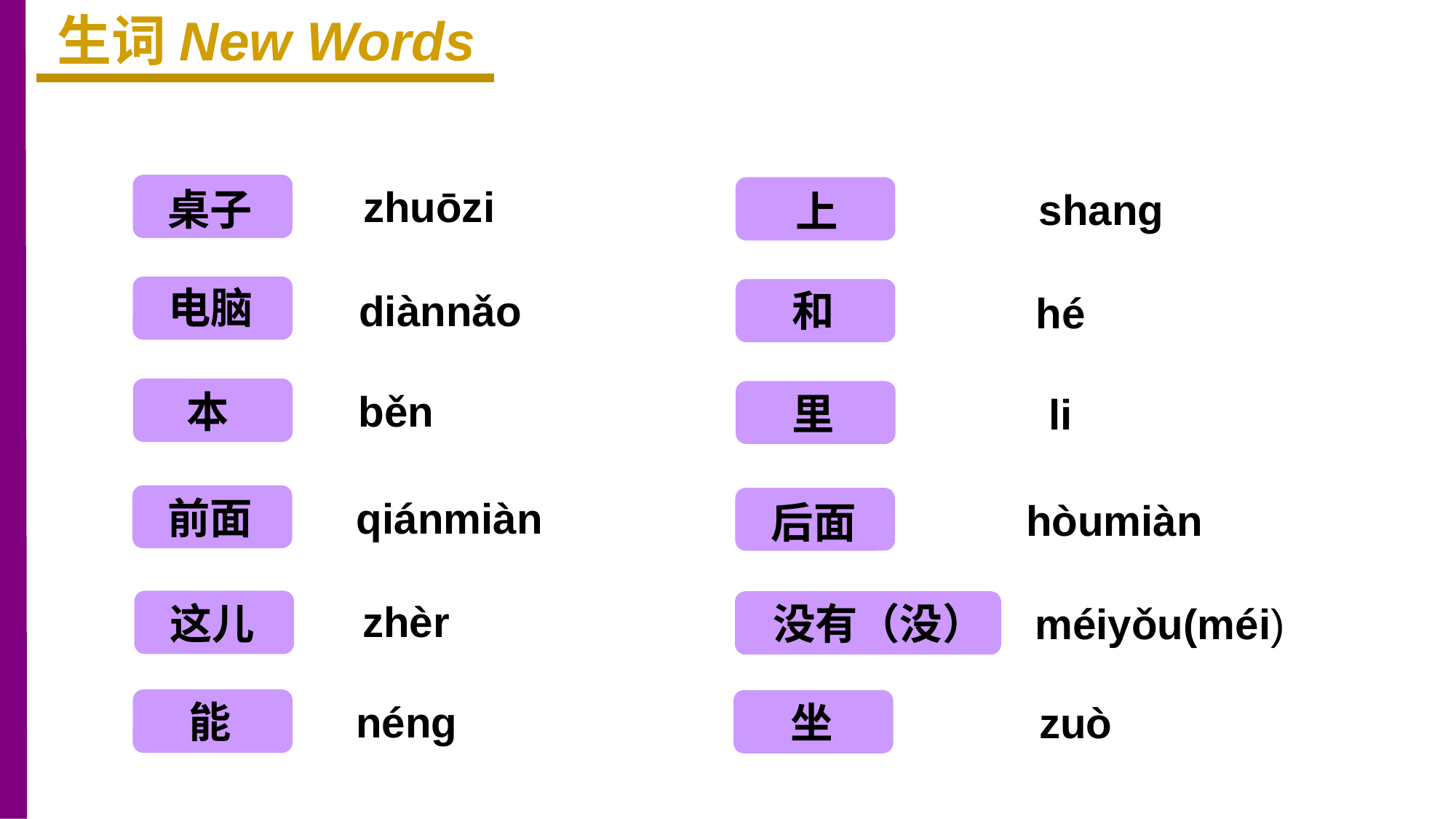

生词New Words

桌子
zhuōzi

上
shanɡ
电脑

和

diànnǎo
hé

本
běn

里
li

前面
qiánmiàn

后面
hòumiàn
zhèr

这儿

没有（没）
méiyǒu(méi)

能
nénɡ

坐
zuò